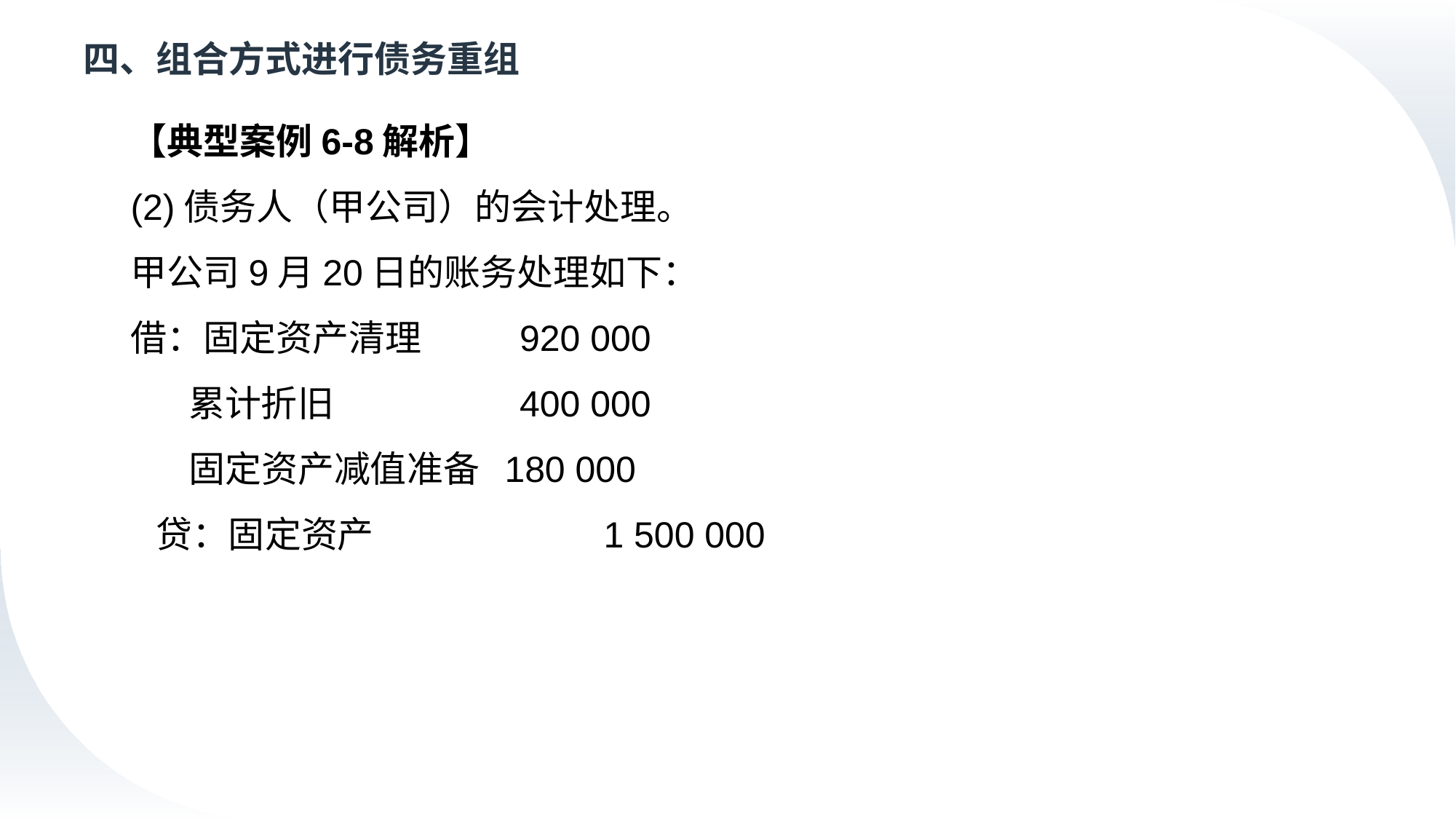

# 四、组合方式进行债务重组
【典型案例6-8解析】
(2)债务人（甲公司）的会计处理。
甲公司9月20日的账务处理如下：
借：固定资产清理	  920 000
      累计折旧		  400 000
      固定资产减值准备  180 000
  贷：固定资产	   	   	1 500 000